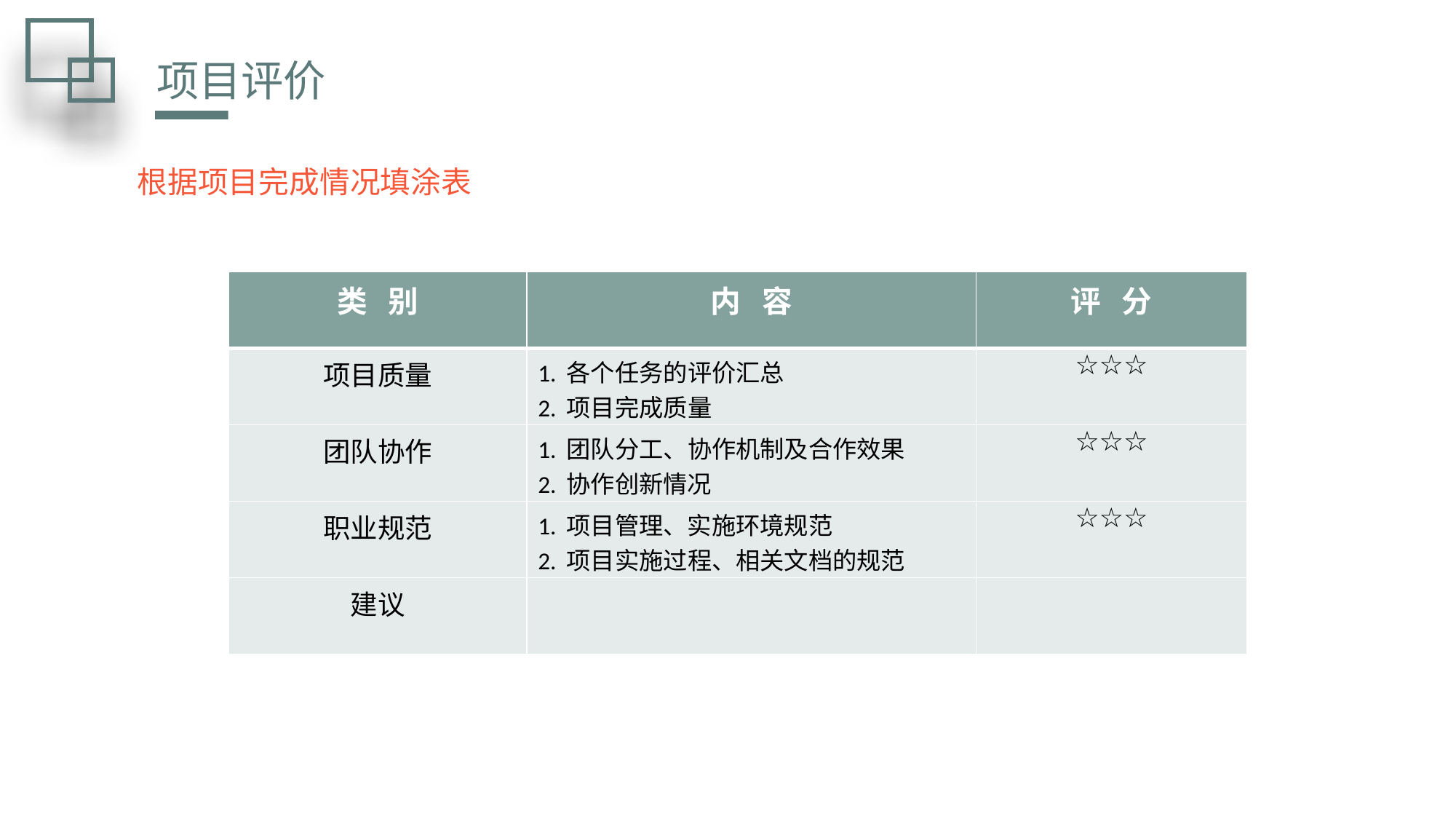

项目评价

根据项目完成情况填涂表
| 类 别 | 内 容 | 评 分 |
| --- | --- | --- |
| 项目质量 | 1. 各个任务的评价汇总 2. 项目完成质量 | ☆☆☆ |
| 团队协作 | 1. 团队分工、协作机制及合作效果 2. 协作创新情况 | ☆☆☆ |
| 职业规范 | 1. 项目管理、实施环境规范 2. 项目实施过程、相关文档的规范 | ☆☆☆ |
| 建议 |  |  |